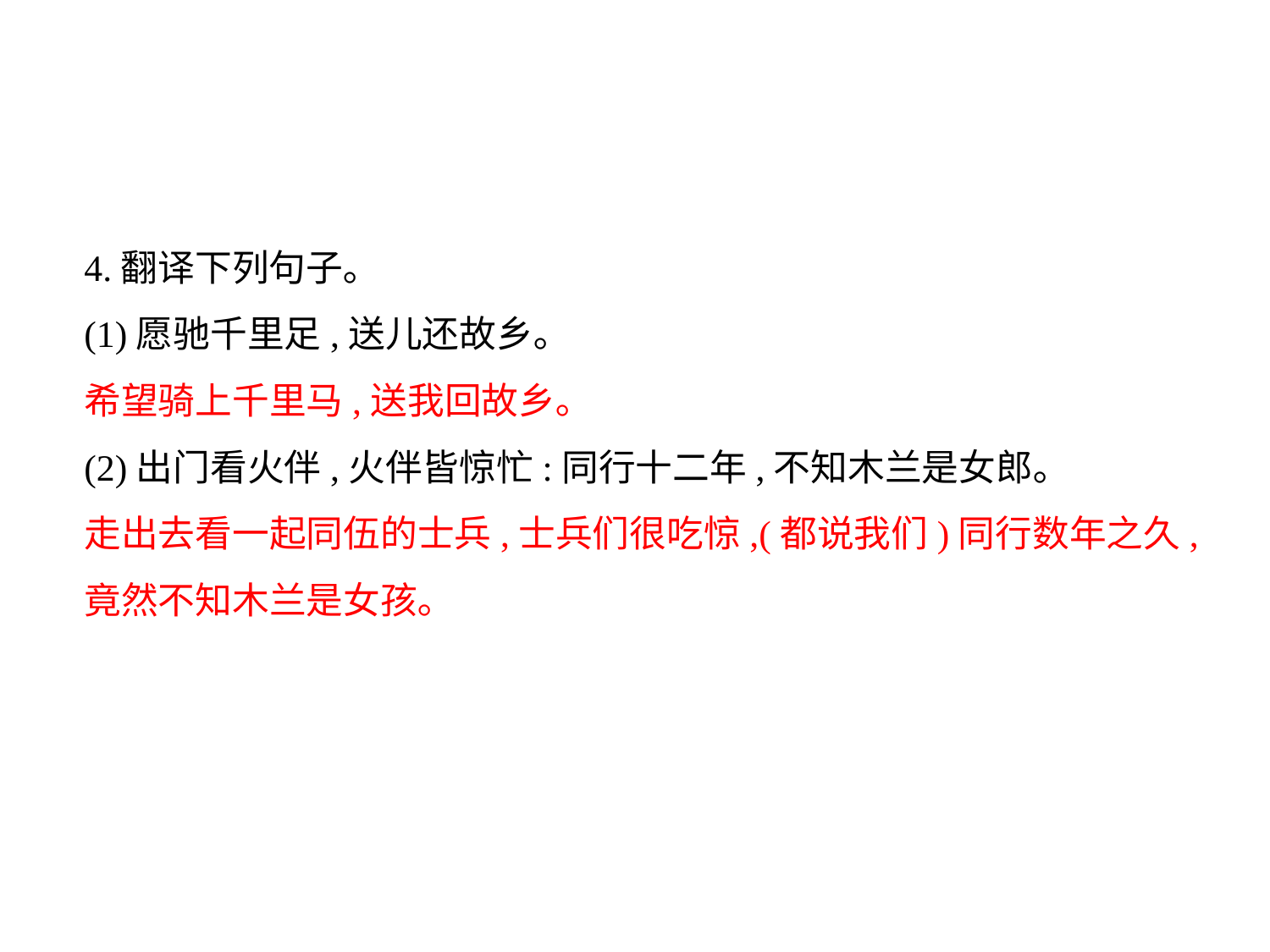

4.翻译下列句子｡
(1)愿驰千里足,送儿还故乡｡
希望骑上千里马,送我回故乡｡
(2)出门看火伴,火伴皆惊忙:同行十二年,不知木兰是女郎｡
走出去看一起同伍的士兵,士兵们很吃惊,(都说我们)同行数年之久,竟然不知木兰是女孩｡